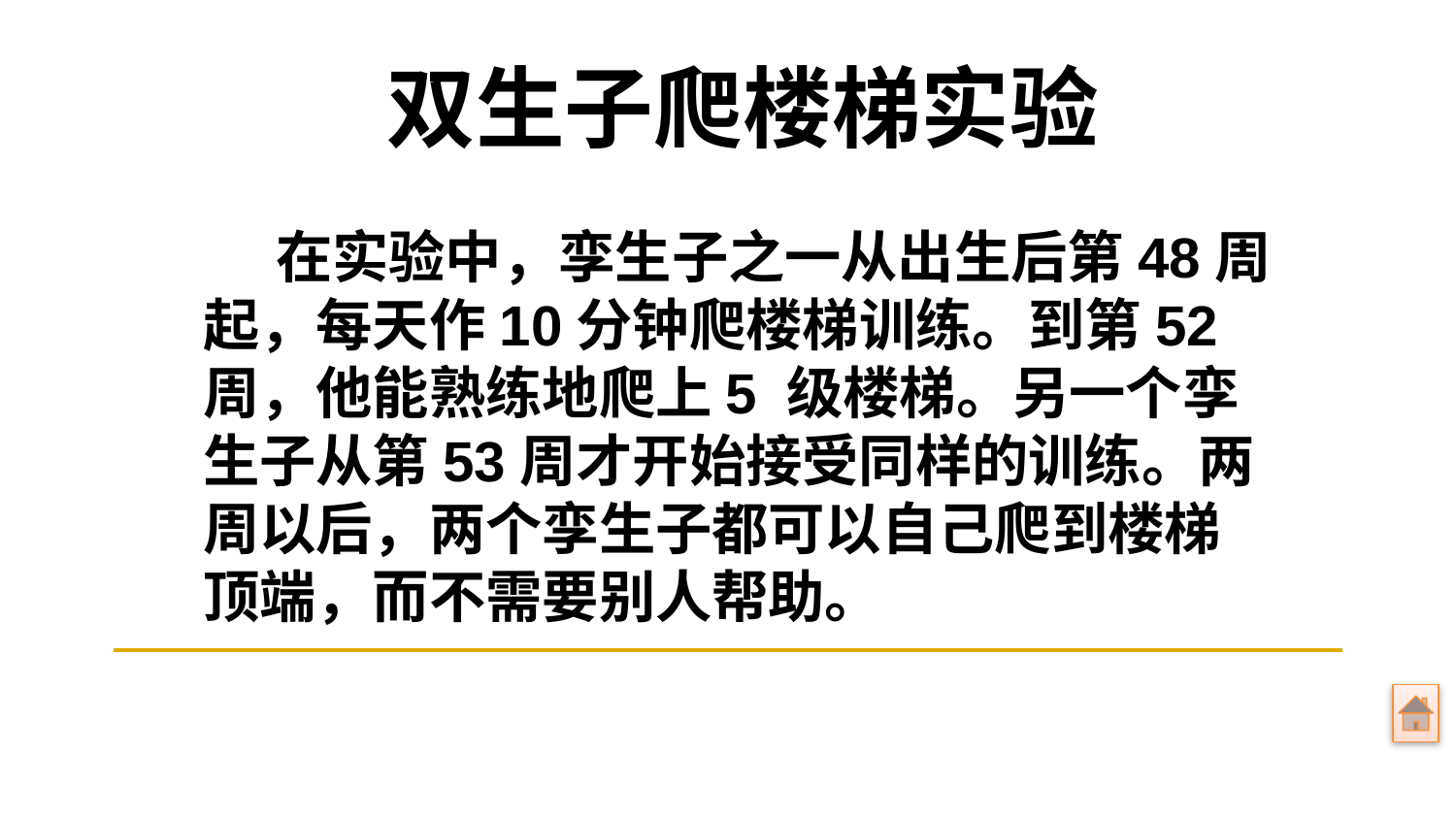

双生子爬楼梯实验
在实验中，孪生子之一从出生后第48周起，每天作10分钟爬楼梯训练。到第52 周，他能熟练地爬上5 级楼梯。另一个孪生子从第53周才开始接受同样的训练。两周以后，两个孪生子都可以自己爬到楼梯顶端，而不需要别人帮助。